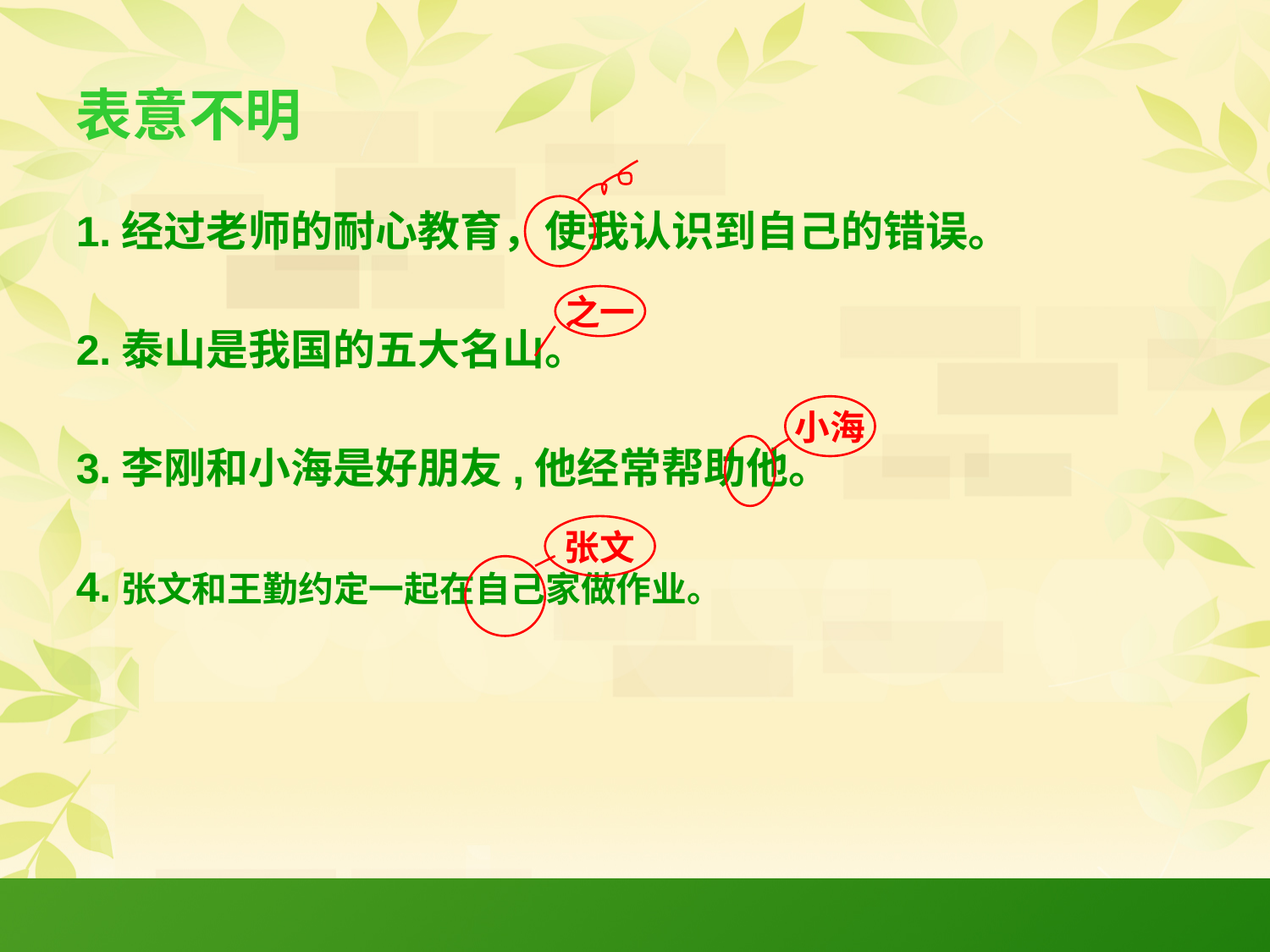

# 表意不明

1.经过老师的耐心教育，使我认识到自己的错误。

2.泰山是我国的五大名山。

3.李刚和小海是好朋友,他经常帮助他。

4.张文和王勤约定一起在自己家做作业。

之一

小海

张文